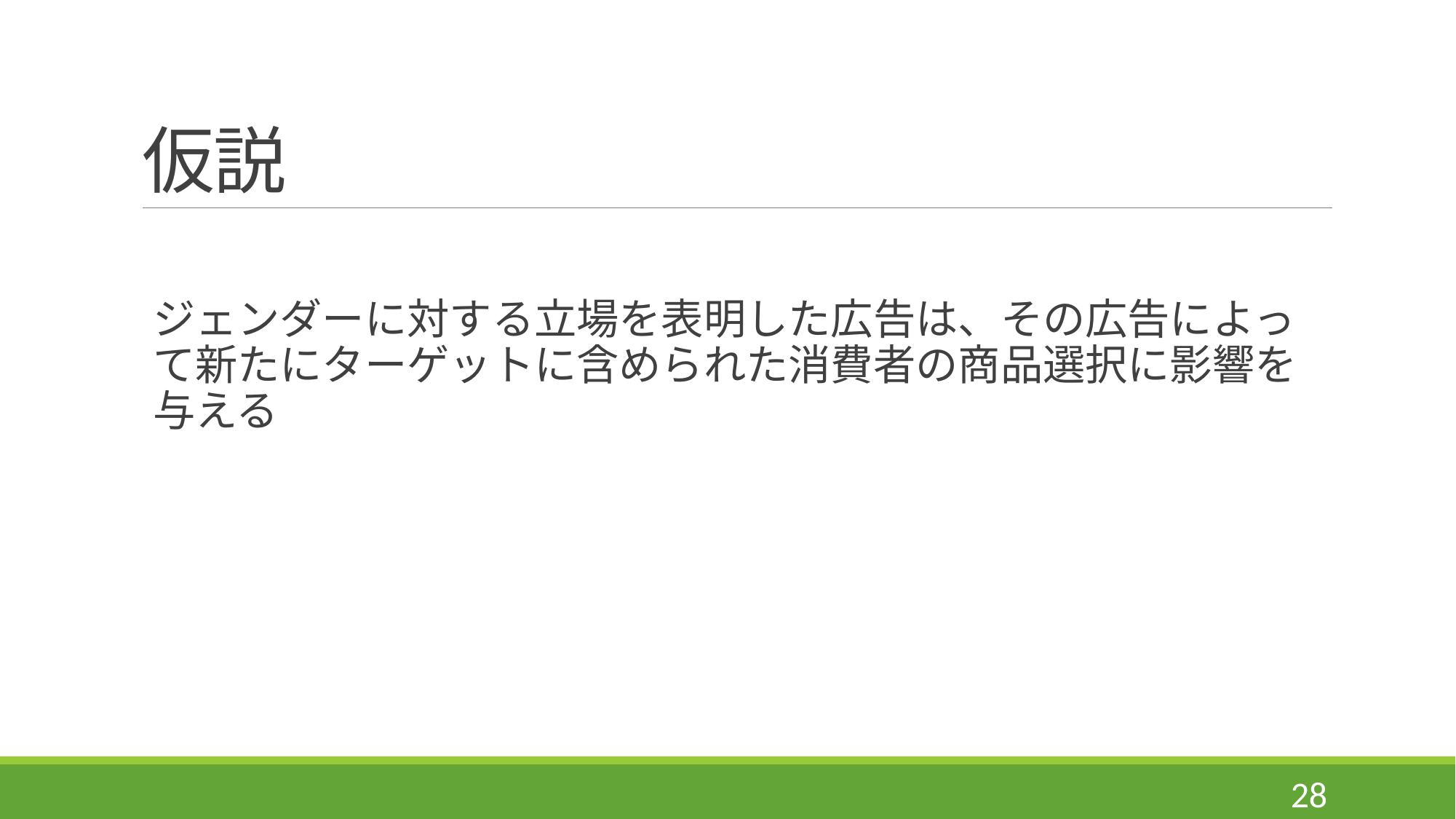

# 仮説

ジェンダーに対する立場を表明した広告は、その広告によって新たにターゲットに含められた消費者の商品選択に影響を与える
28